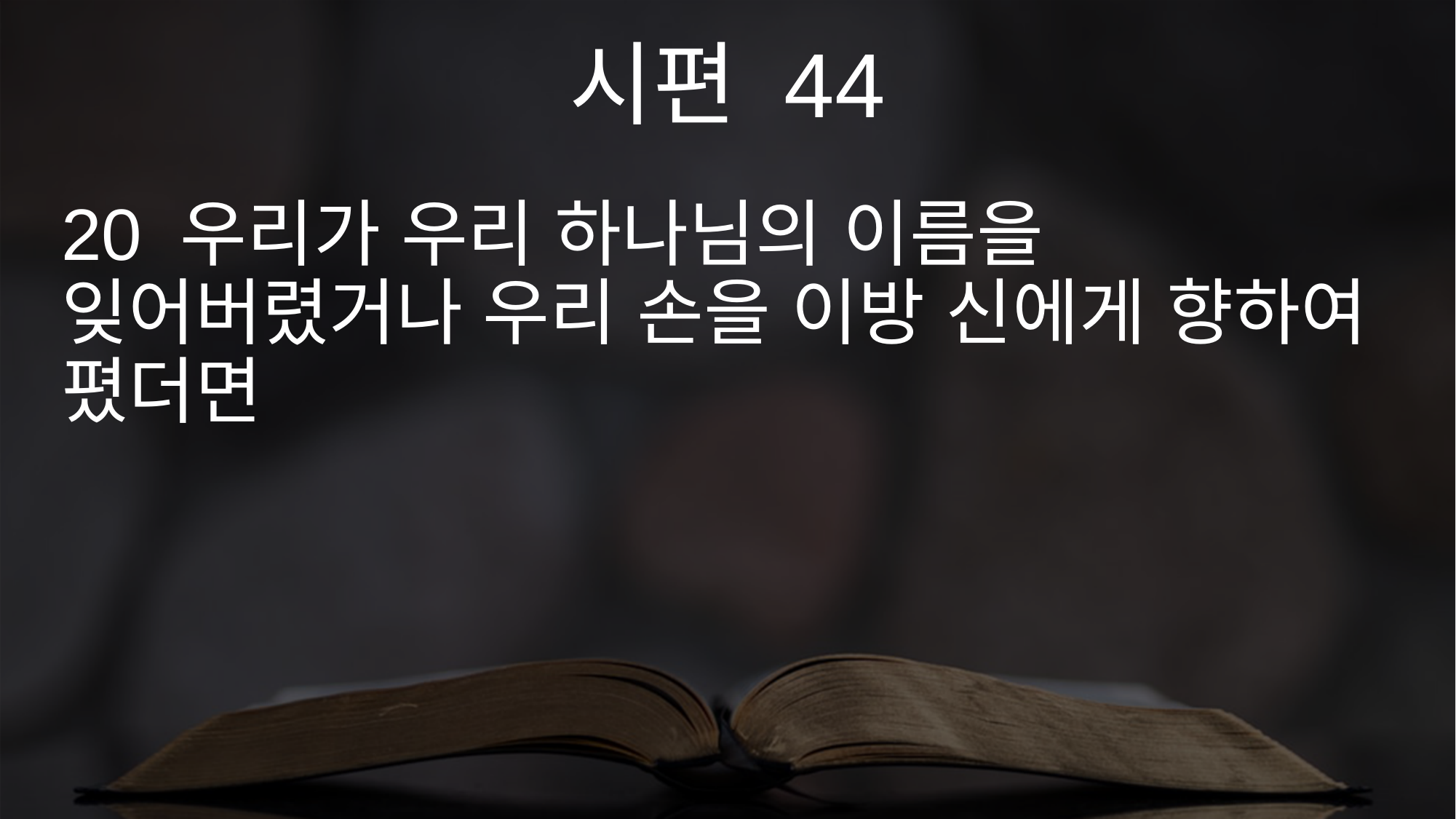

시편 44
20 우리가 우리 하나님의 이름을 잊어버렸거나 우리 손을 이방 신에게 향하여 폈더면